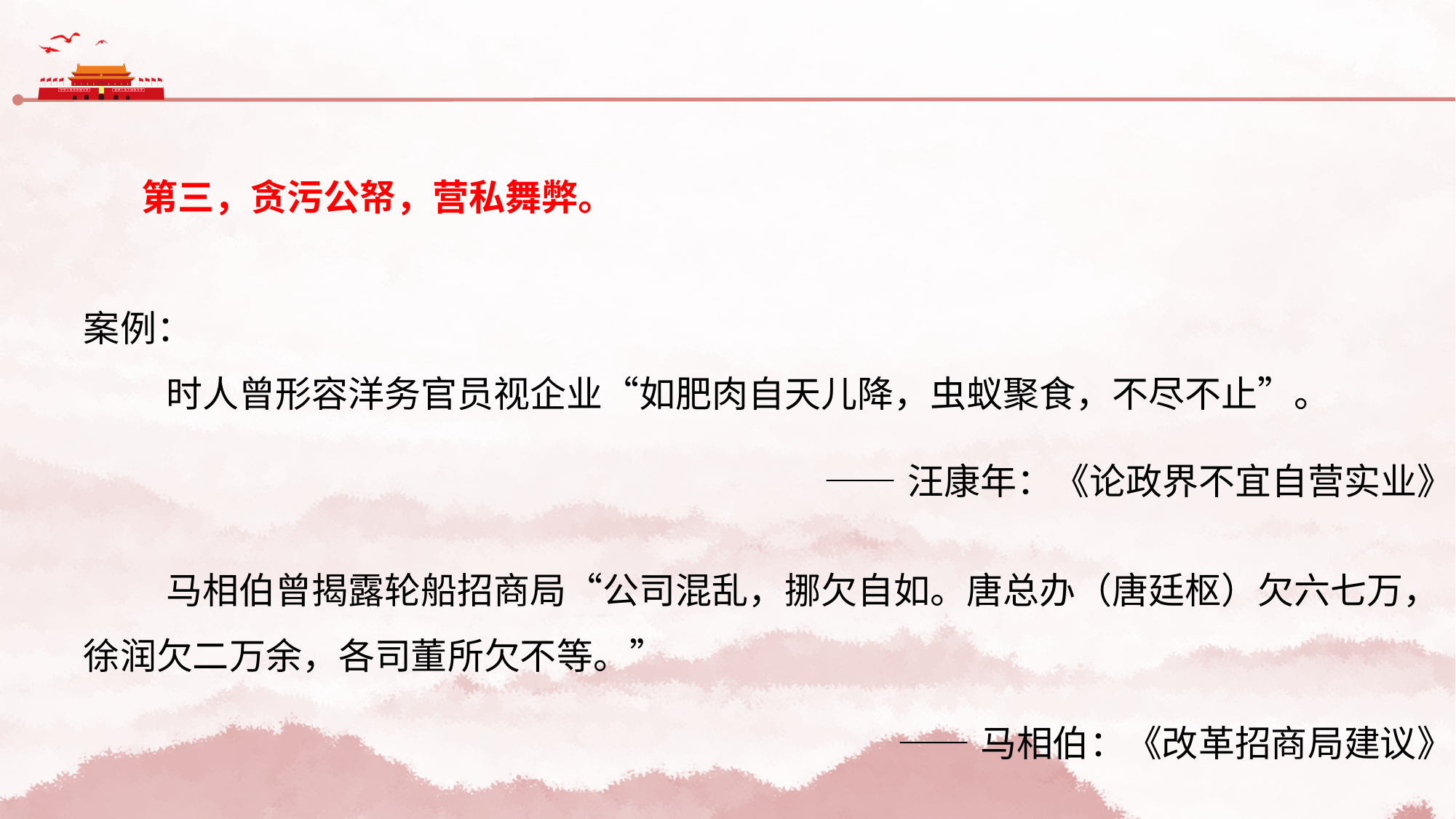

第三，贪污公帑，营私舞弊。

案例：
         时人曾形容洋务官员视企业“如肥肉自天儿降，虫蚁聚食，不尽不止”。

                                            ——汪康年：《论政界不宜自营实业》

         马相伯曾揭露轮船招商局“公司混乱，挪欠自如。唐总办（唐廷枢）欠六七万，徐润欠二万余，各司董所欠不等。”

                                           ——马相伯：《改革招商局建议》